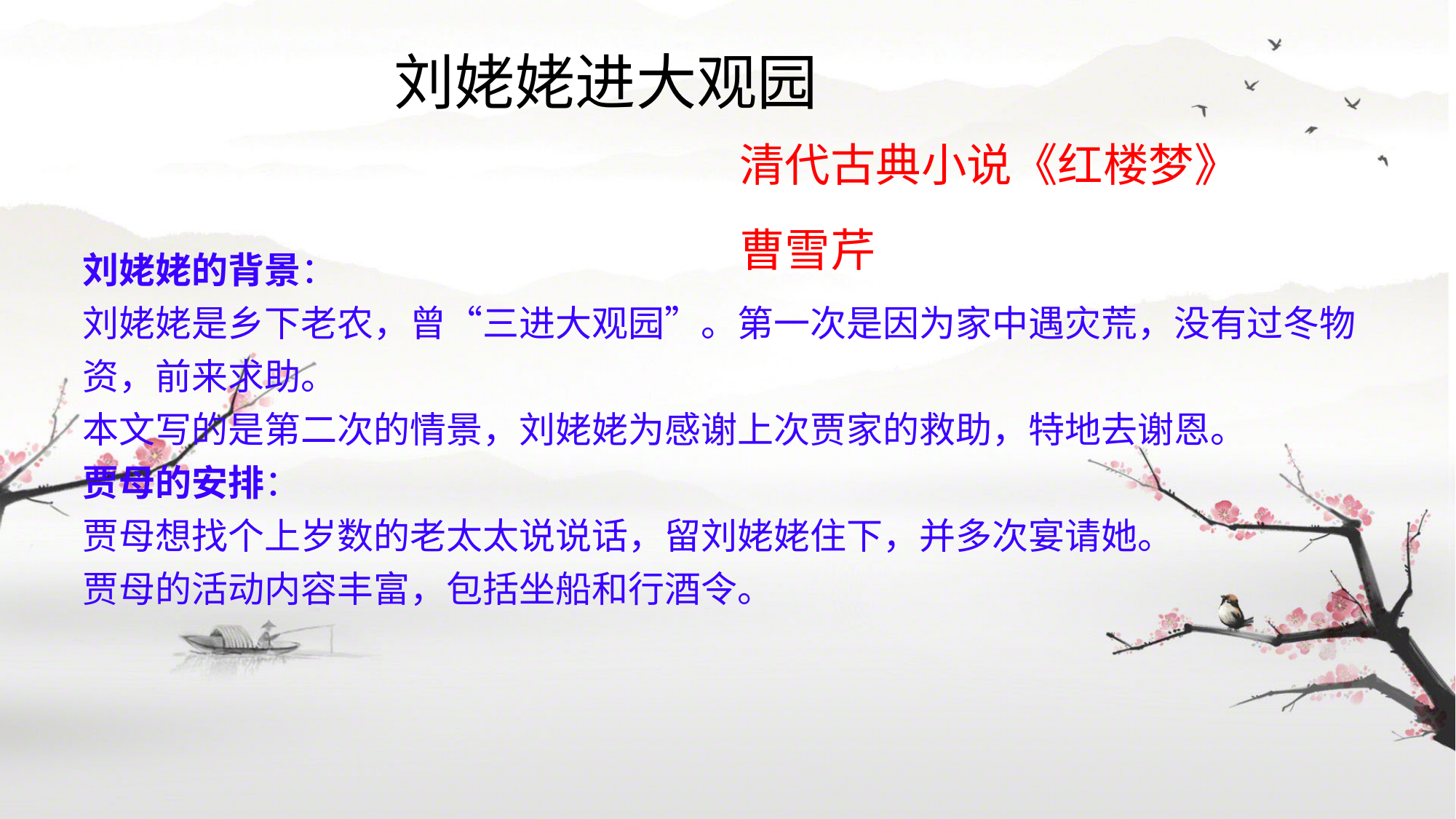

刘姥姥进大观园
清代古典小说《红楼梦》

刘姥姥的背景：
刘姥姥是乡下老农，曾“三进大观园”。第一次是因为家中遇灾荒，没有过冬物资，前来求助。
本文写的是第二次的情景，刘姥姥为感谢上次贾家的救助，特地去谢恩。
贾母的安排：
贾母想找个上岁数的老太太说说话，留刘姥姥住下，并多次宴请她。
贾母的活动内容丰富，包括坐船和行酒令。

曹雪芹